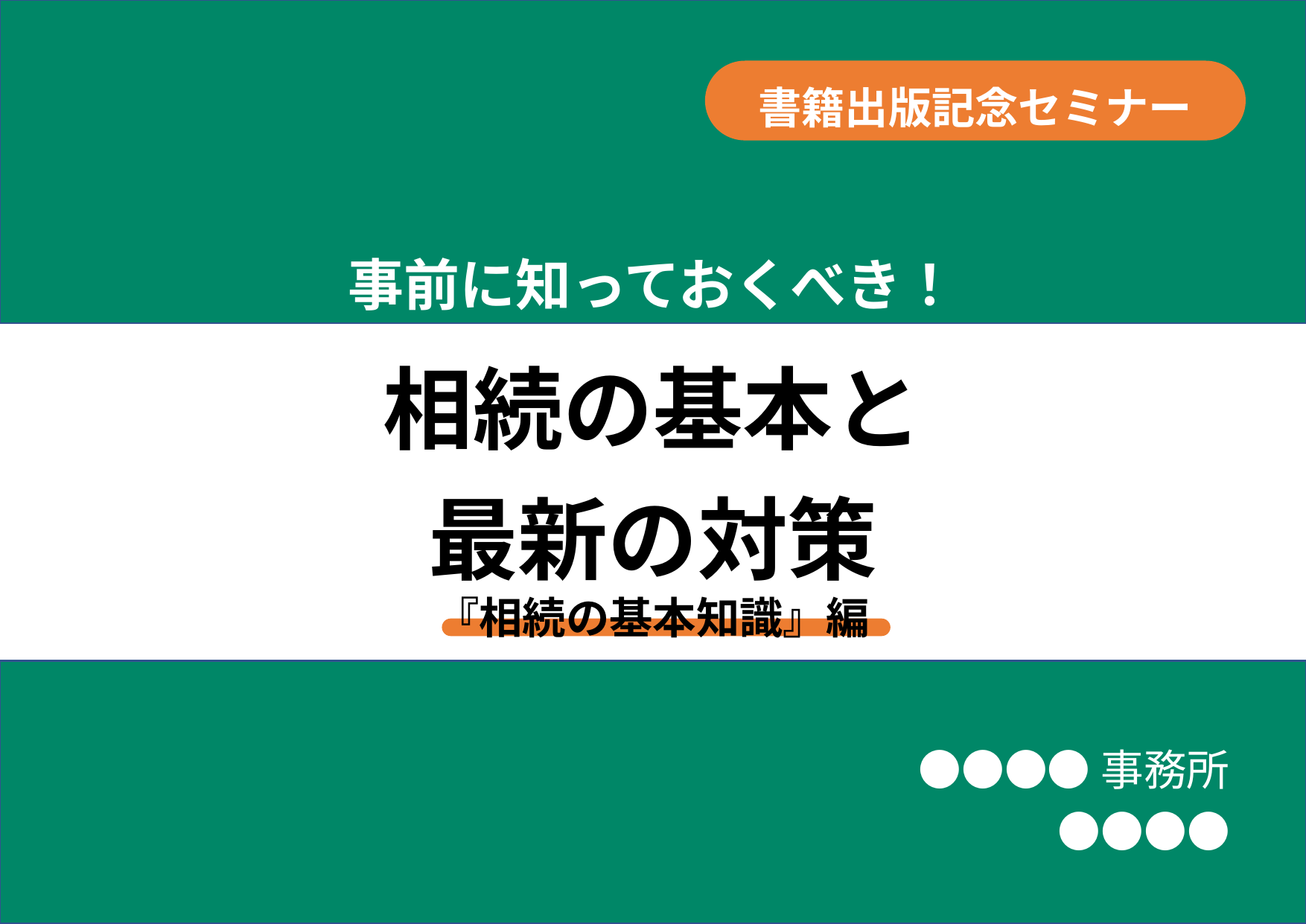

書籍出版記念セミナー
事前に知っておくべき！
相続の基本と
最新の対策
『相続の基本知識』編

●●●●事務所
●●●●